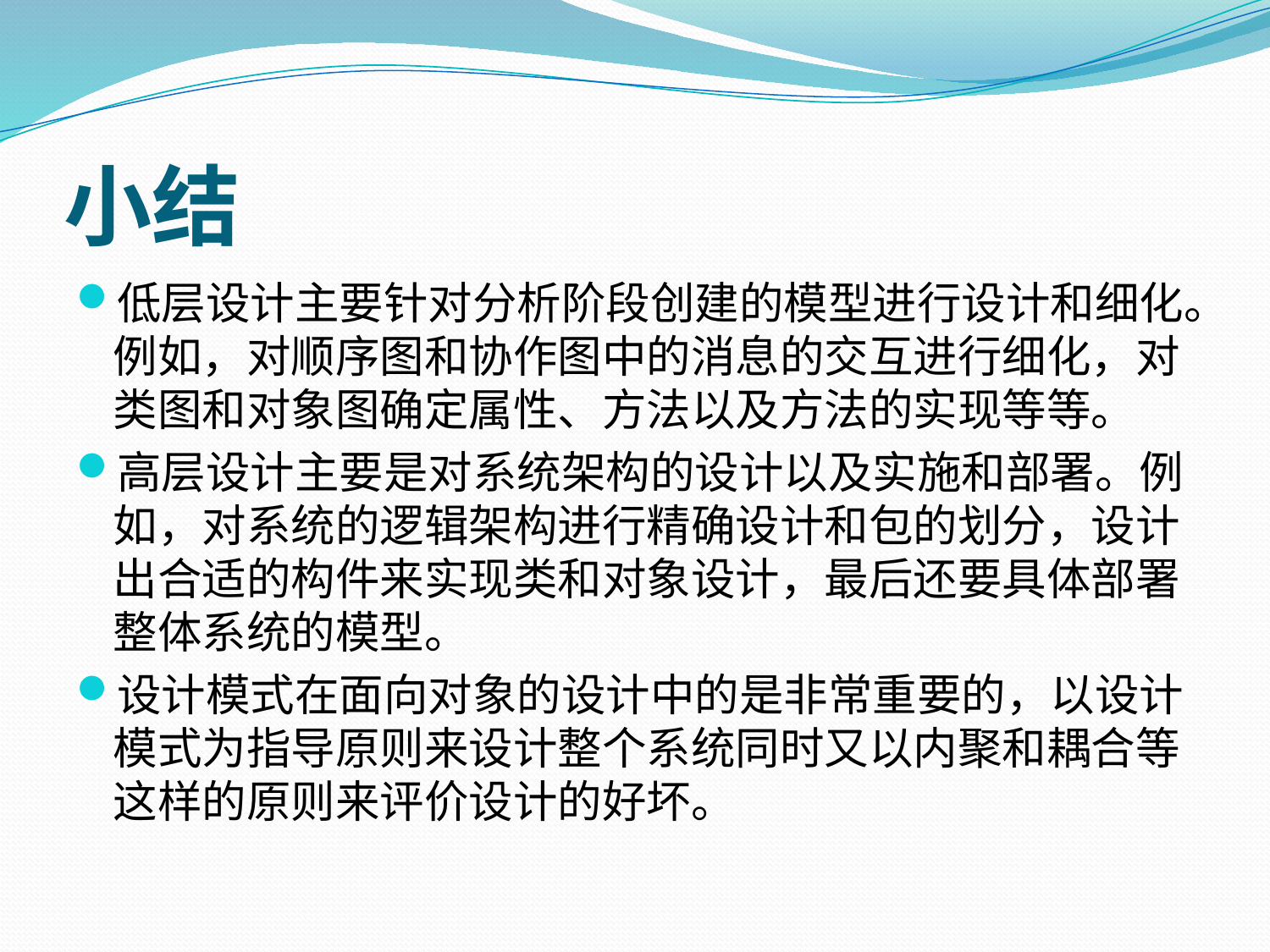

# 小结
低层设计主要针对分析阶段创建的模型进行设计和细化。例如，对顺序图和协作图中的消息的交互进行细化，对类图和对象图确定属性、方法以及方法的实现等等。
高层设计主要是对系统架构的设计以及实施和部署。例如，对系统的逻辑架构进行精确设计和包的划分，设计出合适的构件来实现类和对象设计，最后还要具体部署整体系统的模型。
设计模式在面向对象的设计中的是非常重要的，以设计模式为指导原则来设计整个系统同时又以内聚和耦合等这样的原则来评价设计的好坏。